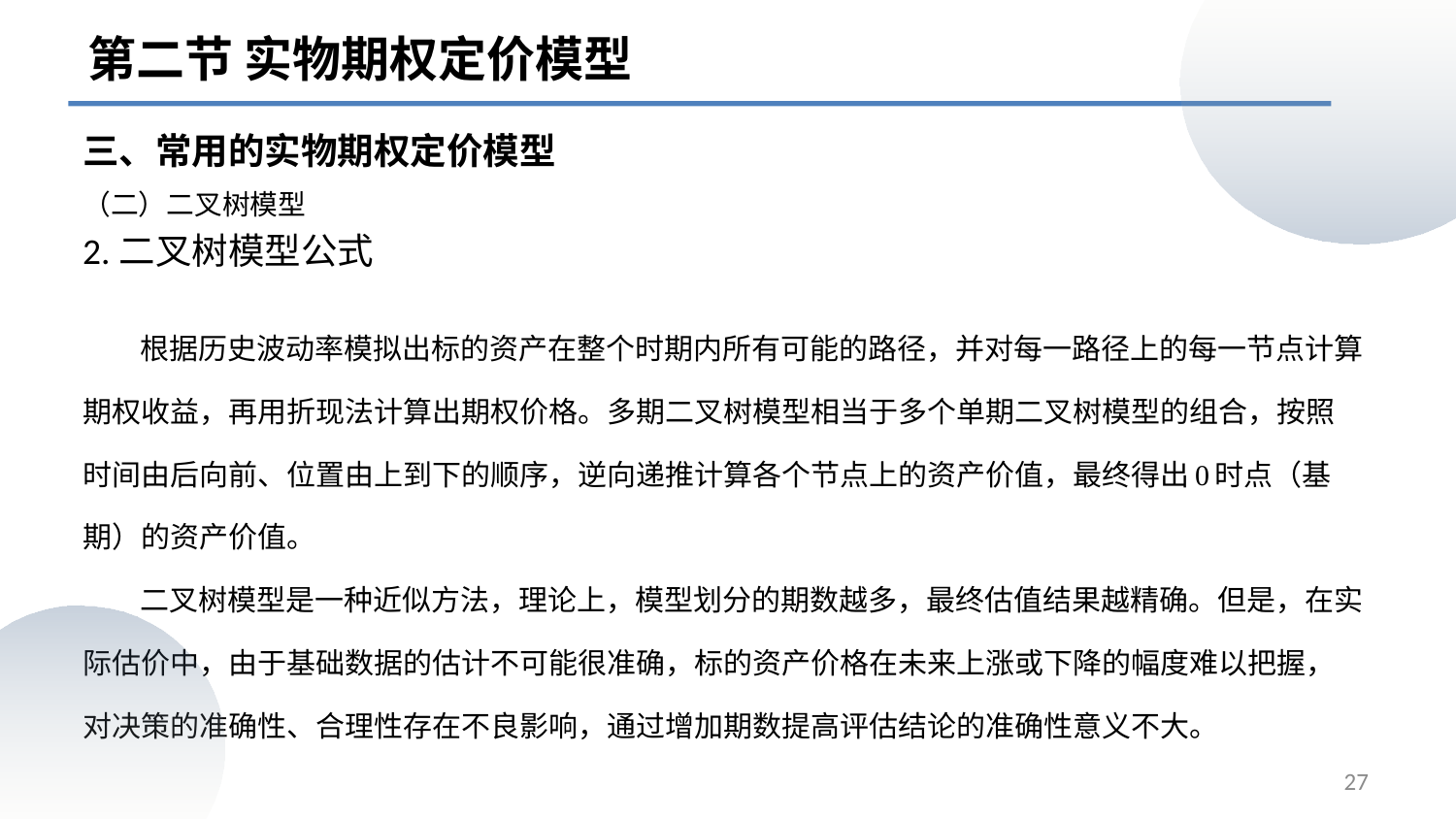

第二节 实物期权定价模型
三、常用的实物期权定价模型
# （二）二叉树模型
2.二叉树模型公式
        根据历史波动率模拟出标的资产在整个时期内所有可能的路径，并对每一路径上的每一节点计算期权收益，再用折现法计算出期权价格。多期二叉树模型相当于多个单期二叉树模型的组合，按照时间由后向前、位置由上到下的顺序，逆向递推计算各个节点上的资产价值，最终得出0时点（基期）的资产价值。
        二叉树模型是一种近似方法，理论上，模型划分的期数越多，最终估值结果越精确。但是，在实际估价中，由于基础数据的估计不可能很准确，标的资产价格在未来上涨或下降的幅度难以把握，对决策的准确性、合理性存在不良影响，通过增加期数提高评估结论的准确性意义不大。

27